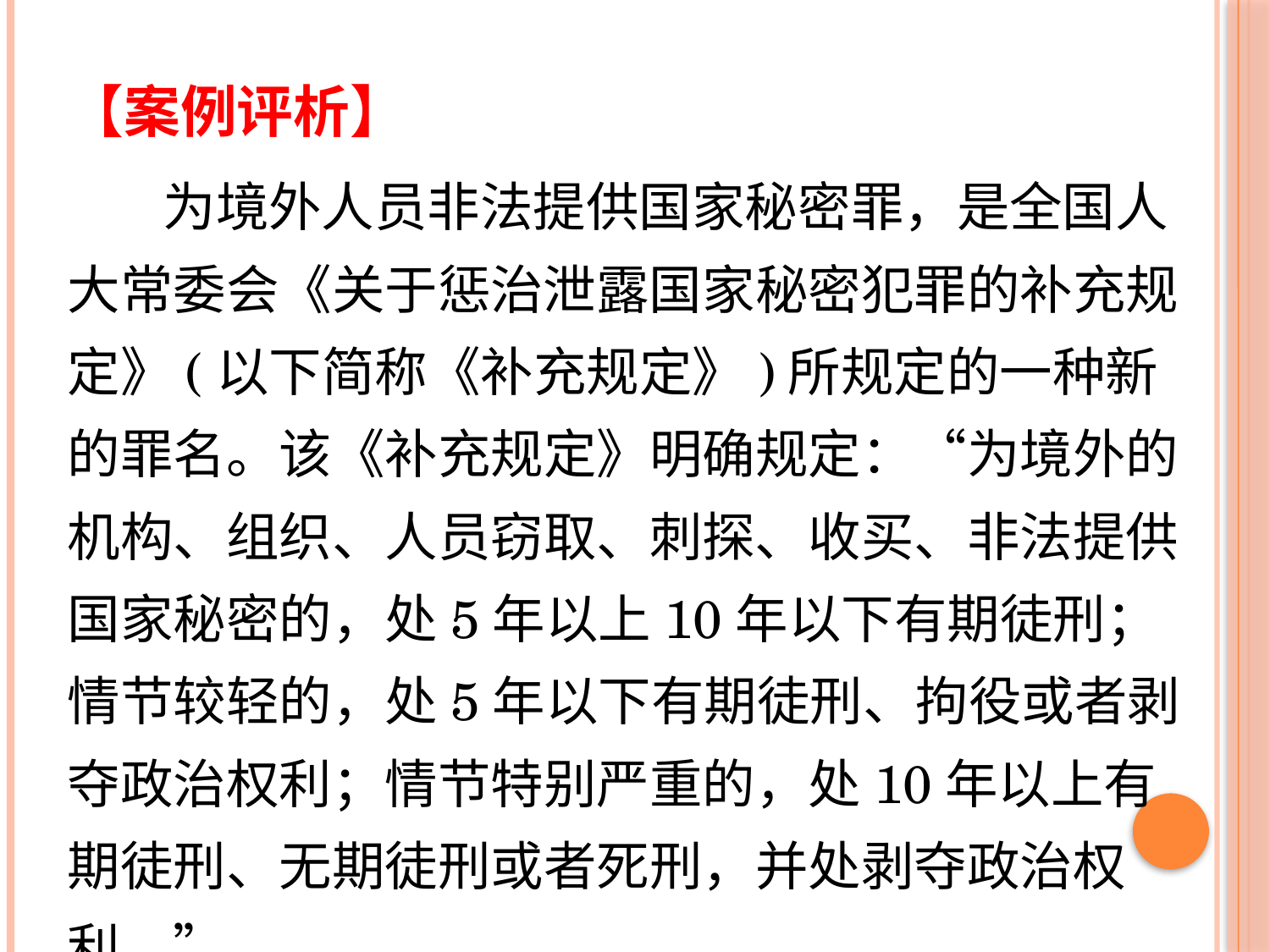

【案例评析】
       为境外人员非法提供国家秘密罪，是全国人大常委会《关于惩治泄露国家秘密犯罪的补充规定》(以下简称《补充规定》)所规定的一种新的罪名。该《补充规定》明确规定：“为境外的机构、组织、人员窃取、刺探、收买、非法提供国家秘密的，处5年以上10年以下有期徒刑；情节较轻的，处5年以下有期徒刑、拘役或者剥夺政治权利；情节特别严重的，处10年以上有期徒刑、无期徒刑或者死刑，并处剥夺政治权利。”